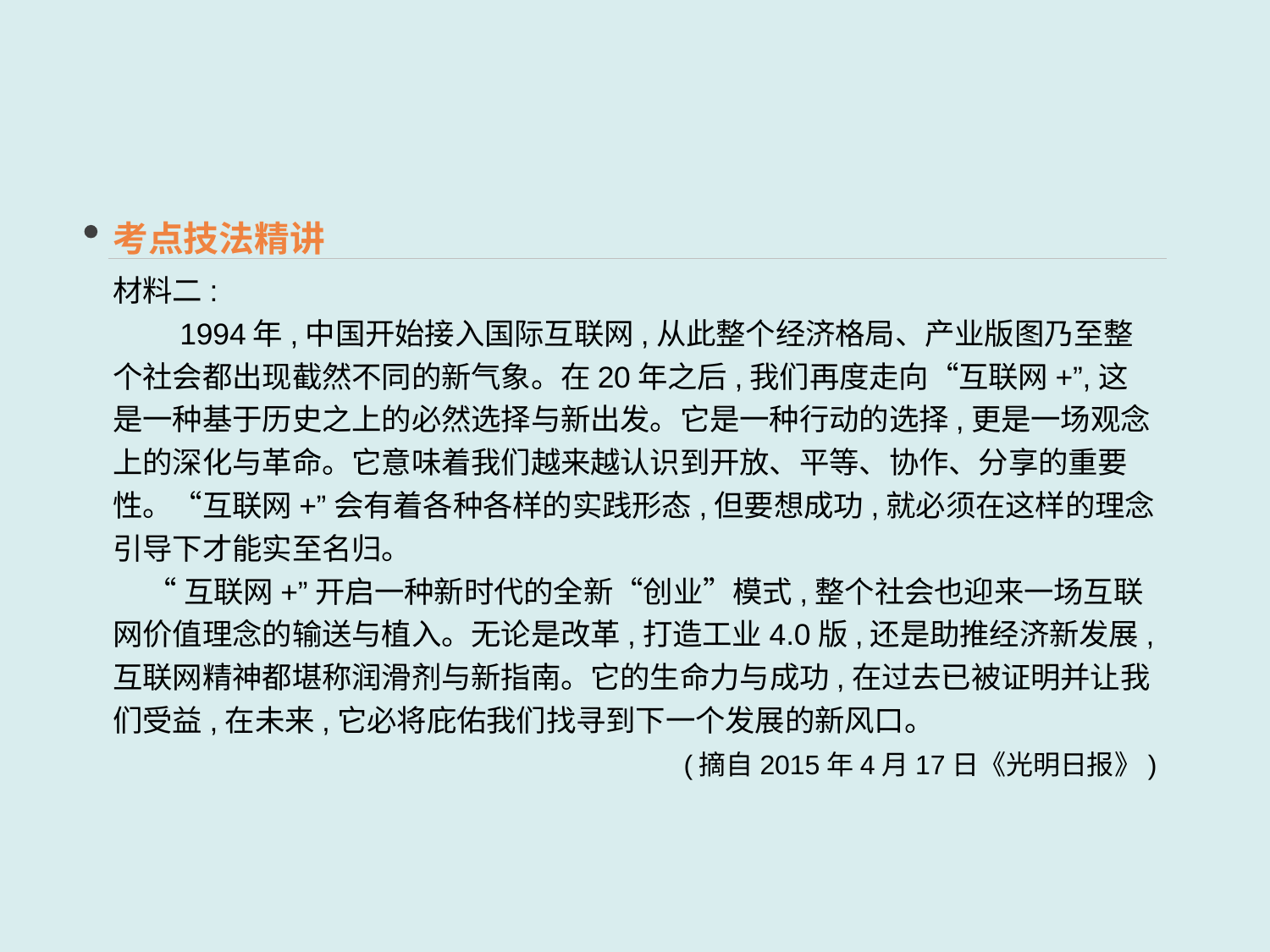

考点技法精讲

材料二:
　　1994年,中国开始接入国际互联网,从此整个经济格局、产业版图乃至整个社会都出现截然不同的新气象。在20年之后,我们再度走向“互联网+”,这是一种基于历史之上的必然选择与新出发。它是一种行动的选择,更是一场观念上的深化与革命。它意味着我们越来越认识到开放、平等、协作、分享的重要性。“互联网+”会有着各种各样的实践形态,但要想成功,就必须在这样的理念引导下才能实至名归。
     “互联网+”开启一种新时代的全新“创业”模式,整个社会也迎来一场互联网价值理念的输送与植入。无论是改革,打造工业4.0版,还是助推经济新发展,互联网精神都堪称润滑剂与新指南。它的生命力与成功,在过去已被证明并让我们受益,在未来,它必将庇佑我们找寻到下一个发展的新风口。
 (摘自2015年4月17日《光明日报》)